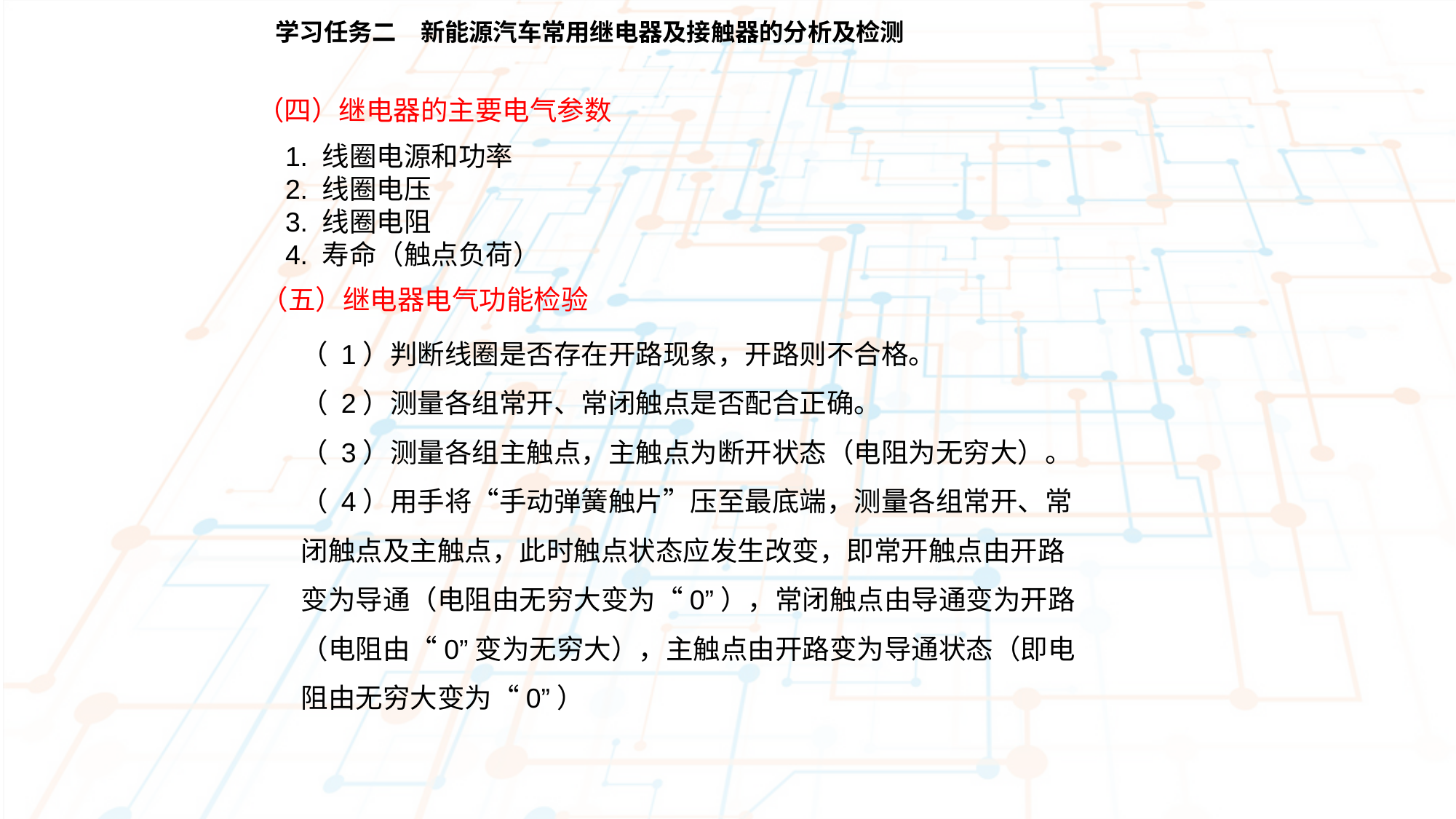

学习任务二　新能源汽车常用继电器及接触器的分析及检测
（四）继电器的主要电气参数
1. 线圈电源和功率
2. 线圈电压
3. 线圈电阻
4. 寿命（触点负荷）
（五）继电器电气功能检验
（ 1）判断线圈是否存在开路现象，开路则不合格。
（ 2）测量各组常开、常闭触点是否配合正确。
（ 3）测量各组主触点，主触点为断开状态（电阻为无穷大）。
（ 4）用手将“手动弹簧触片”压至最底端，测量各组常开、常闭触点及主触点，此时触点状态应发生改变，即常开触点由开路变为导通（电阻由无穷大变为“0”），常闭触点由导通变为开路（电阻由“0”变为无穷大），主触点由开路变为导通状态（即电阻由无穷大变为“0”）